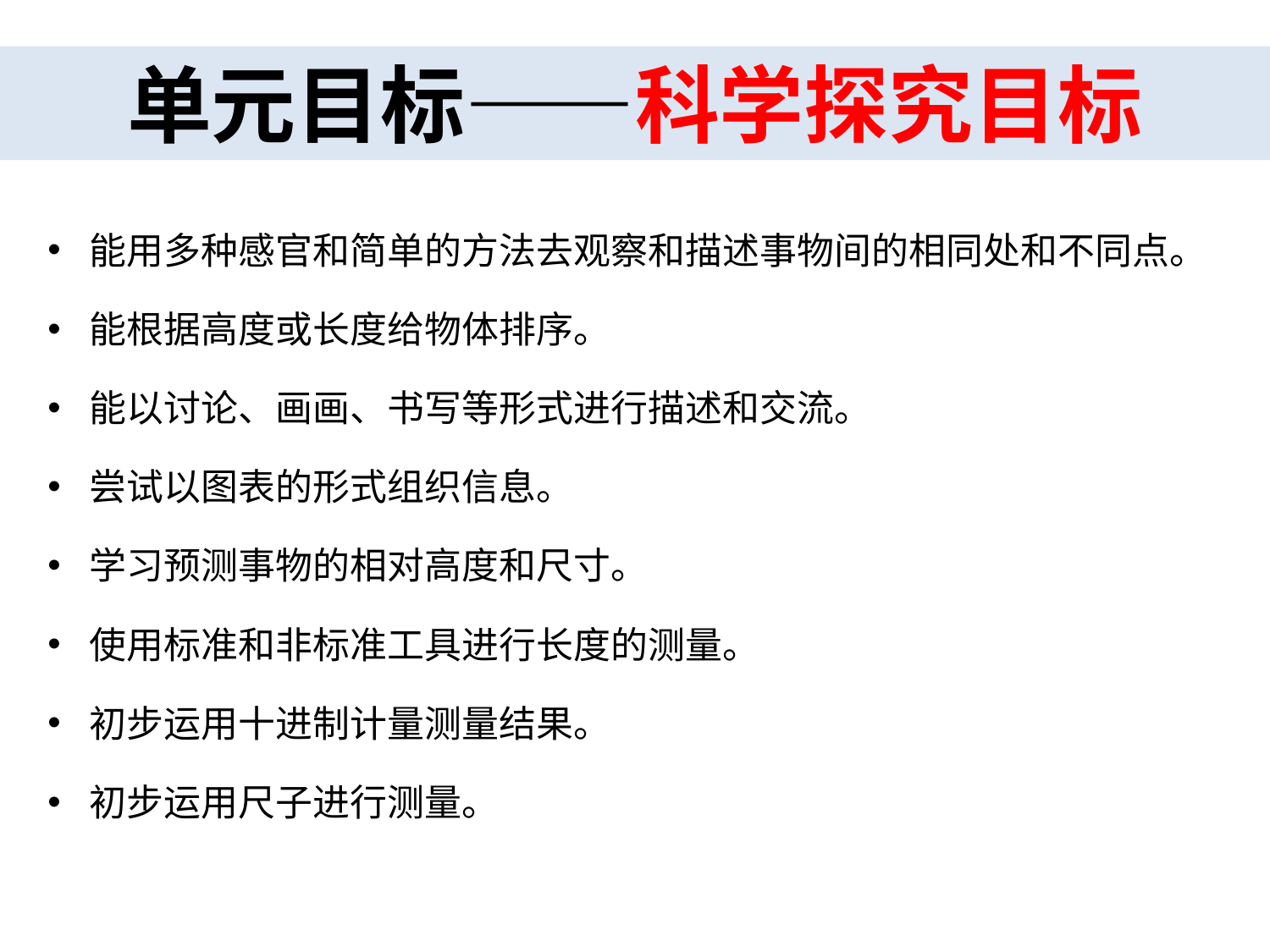

单元目标——科学探究目标
能用多种感官和简单的方法去观察和描述事物间的相同处和不同点。
能根据高度或长度给物体排序。
能以讨论、画画、书写等形式进行描述和交流。
尝试以图表的形式组织信息。
学习预测事物的相对高度和尺寸。
使用标准和非标准工具进行长度的测量。
初步运用十进制计量测量结果。
初步运用尺子进行测量。